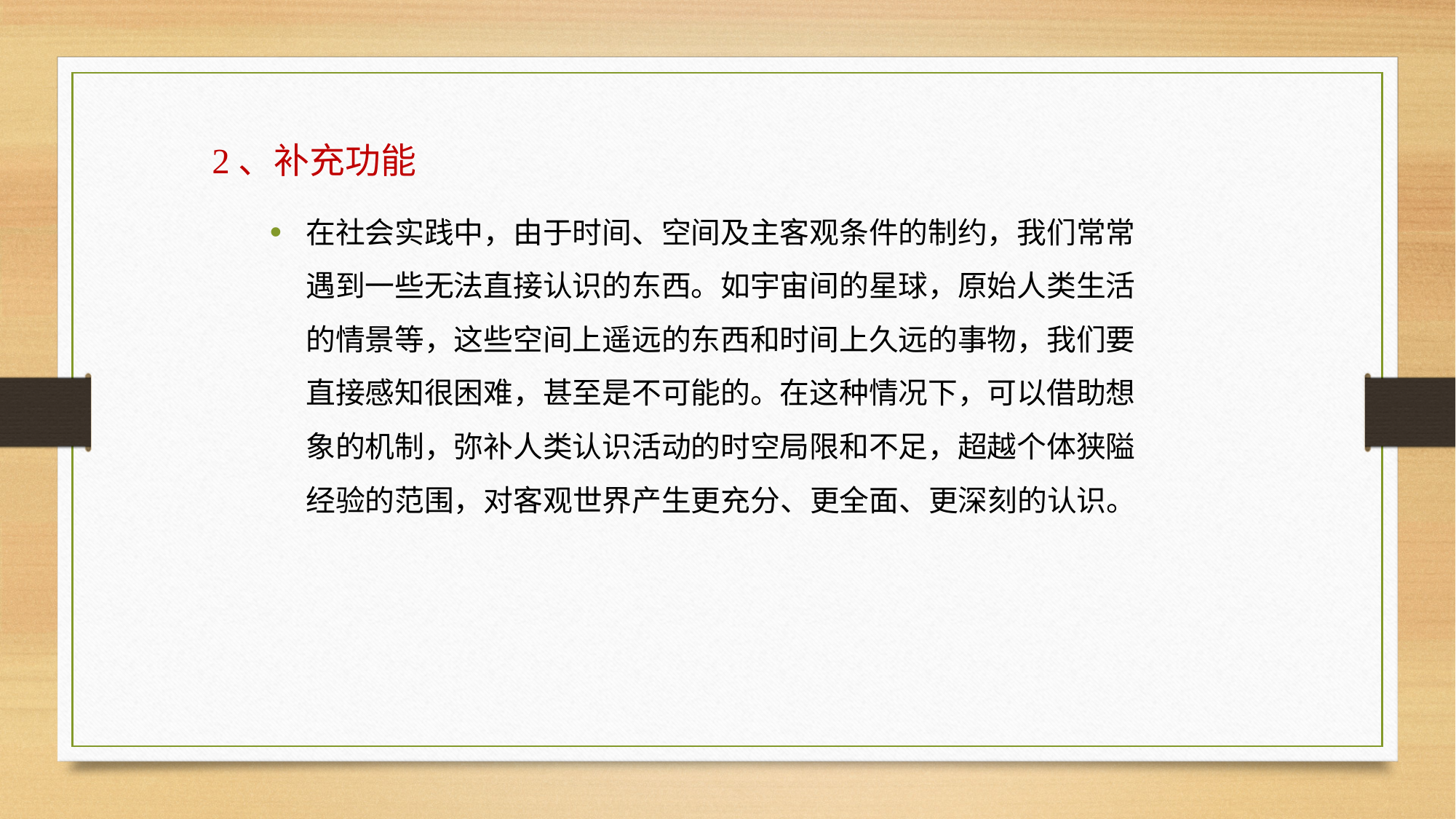

2、补充功能
在社会实践中，由于时间、空间及主客观条件的制约，我们常常遇到一些无法直接认识的东西。如宇宙间的星球，原始人类生活的情景等，这些空间上遥远的东西和时间上久远的事物，我们要直接感知很困难，甚至是不可能的。在这种情况下，可以借助想象的机制，弥补人类认识活动的时空局限和不足，超越个体狭隘经验的范围，对客观世界产生更充分、更全面、更深刻的认识。